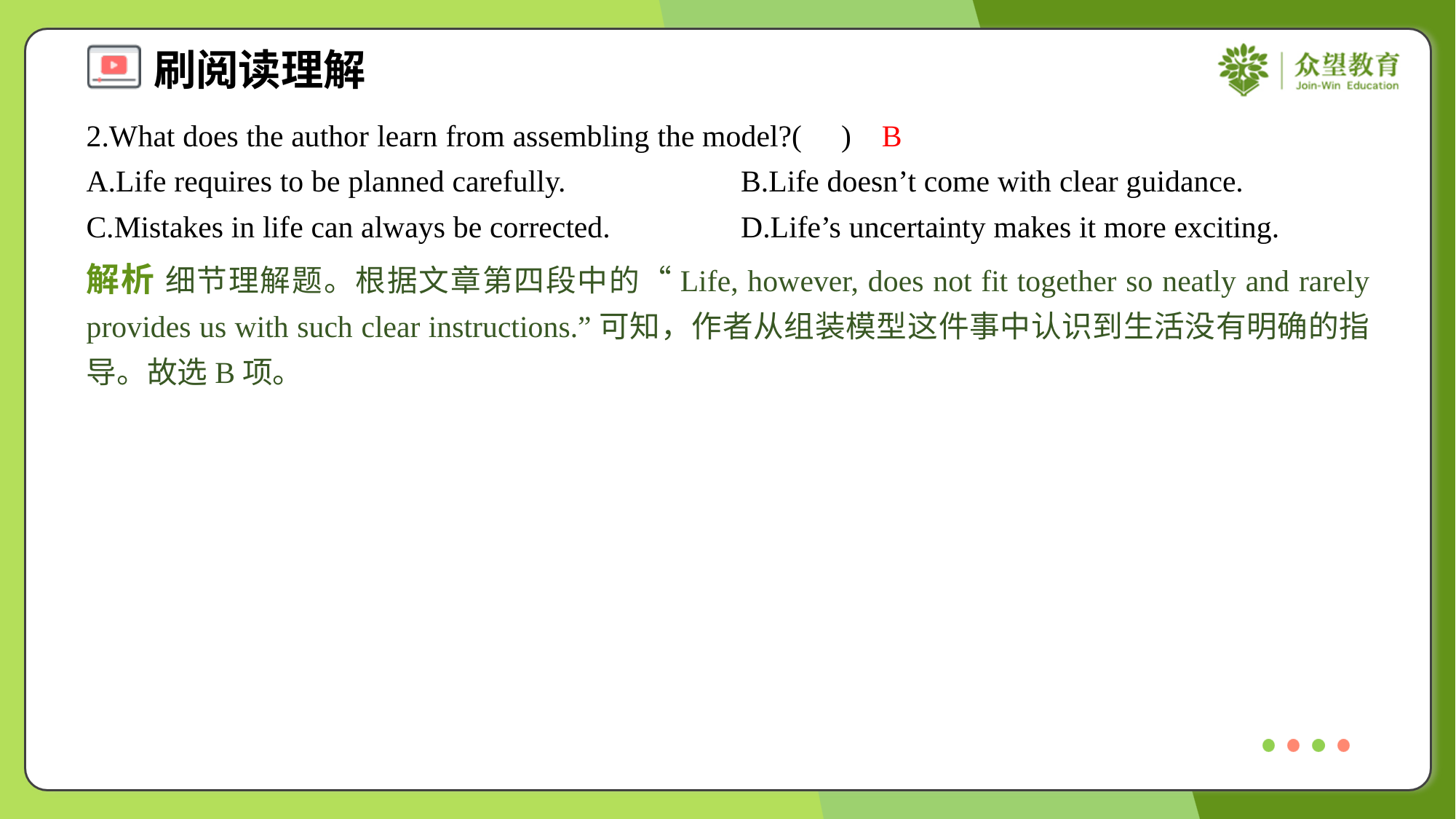

2.What does the author learn from assembling the model?(     )
B
A.Life requires to be planned carefully.	B.Life doesn’t come with clear guidance.
C.Mistakes in life can always be corrected.	D.Life’s uncertainty makes it more exciting.
解析 细节理解题。根据文章第四段中的“Life, however, does not fit together so neatly and rarely provides us with such clear instructions.”可知，作者从组装模型这件事中认识到生活没有明确的指导。故选B项。